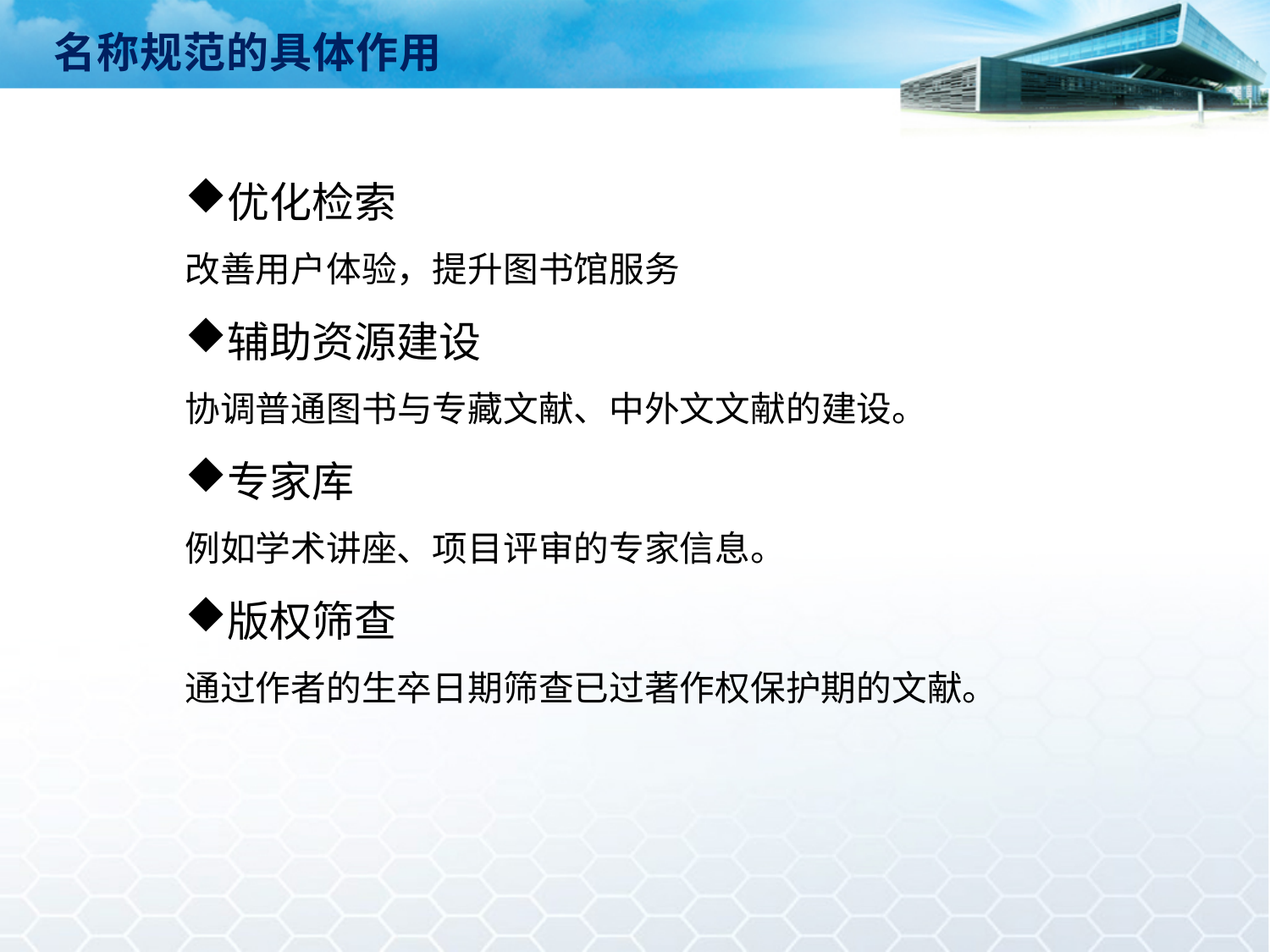

名称规范的具体作用
优化检索
改善用户体验，提升图书馆服务
辅助资源建设
协调普通图书与专藏文献、中外文文献的建设。
专家库
例如学术讲座、项目评审的专家信息。
版权筛查
通过作者的生卒日期筛查已过著作权保护期的文献。